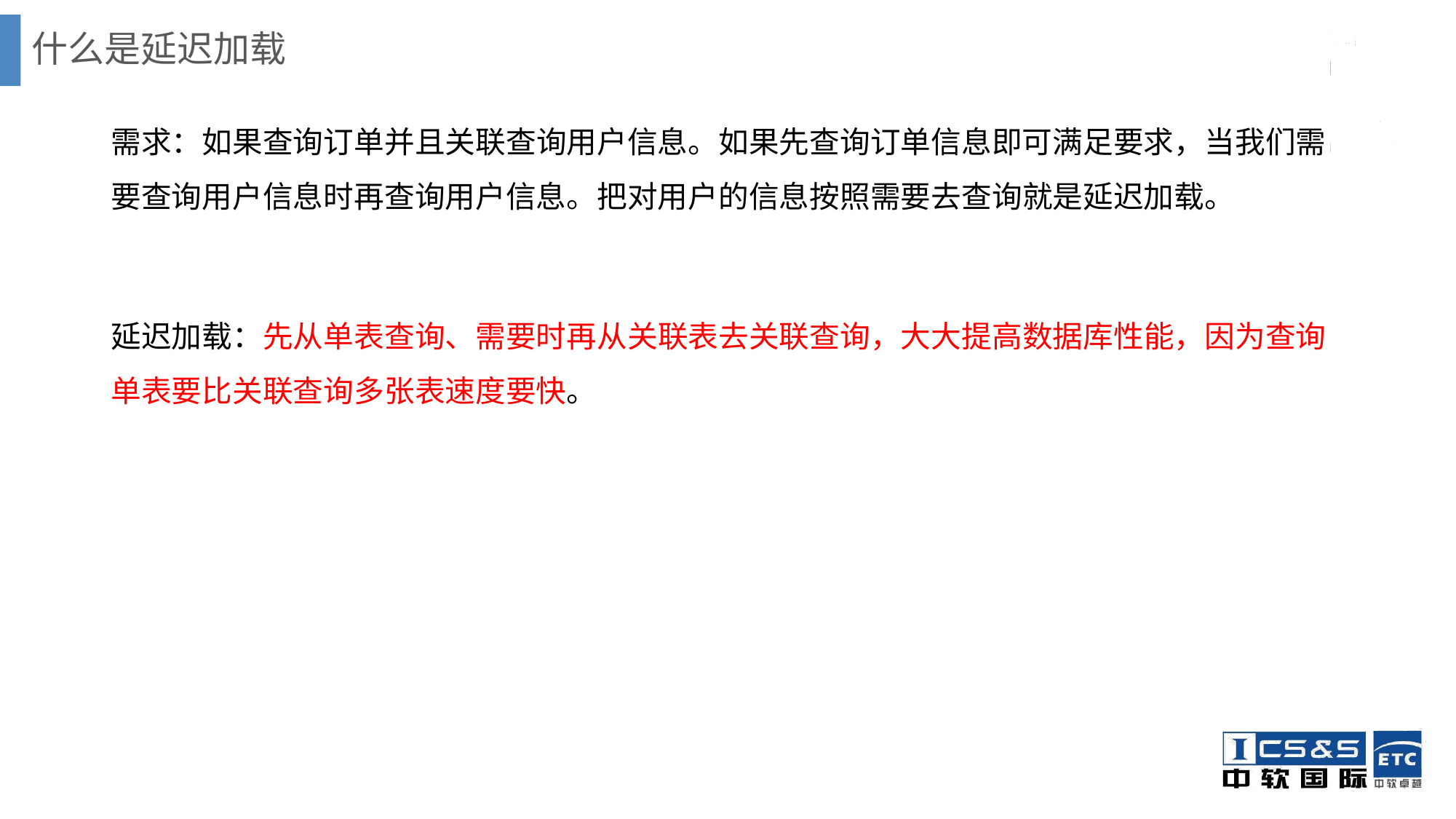

# 什么是延迟加载
需求：如果查询订单并且关联查询用户信息。如果先查询订单信息即可满足要求，当我们需要查询用户信息时再查询用户信息。把对用户的信息按照需要去查询就是延迟加载。

延迟加载：先从单表查询、需要时再从关联表去关联查询，大大提高数据库性能，因为查询单表要比关联查询多张表速度要快。